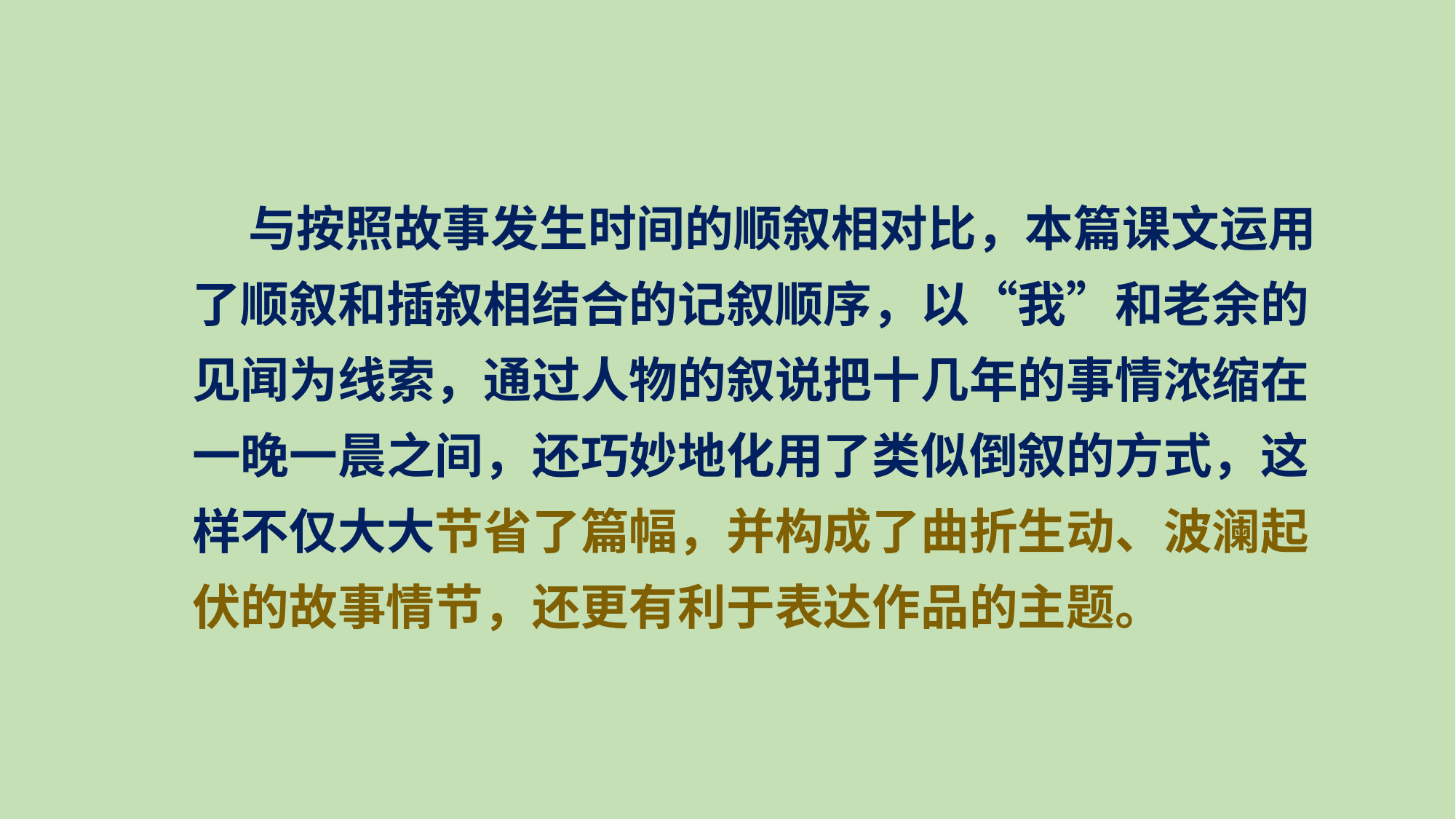

与按照故事发生时间的顺叙相对比，本篇课文运用了顺叙和插叙相结合的记叙顺序，以“我”和老余的见闻为线索，通过人物的叙说把十几年的事情浓缩在一晚一晨之间，还巧妙地化用了类似倒叙的方式，这样不仅大大节省了篇幅，并构成了曲折生动、波澜起伏的故事情节，还更有利于表达作品的主题。